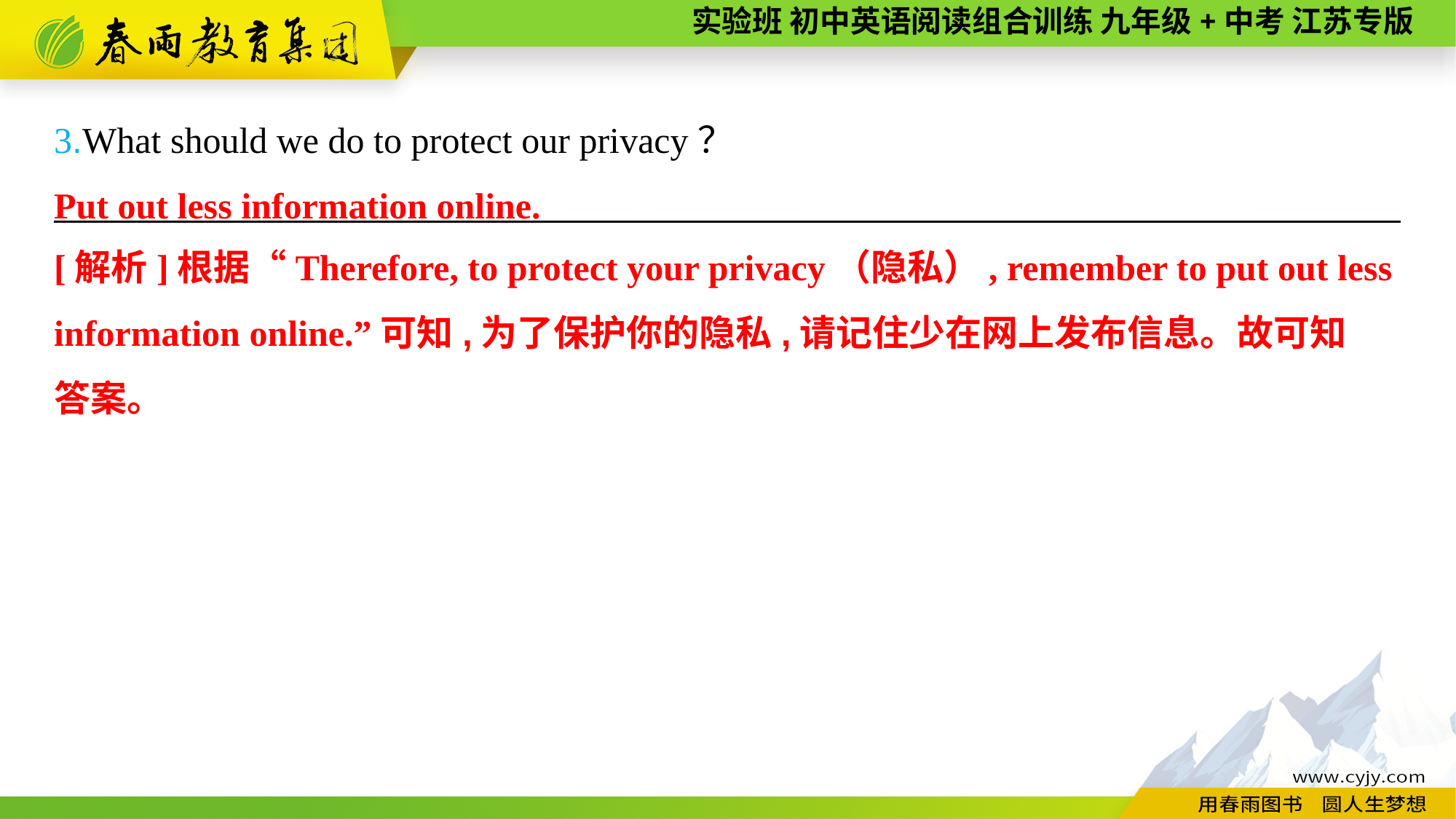

3.What should we do to protect our privacy？
————————                        ——  ————                                                  ————
Put out less information online.
[解析]根据“Therefore, to protect your privacy（隐私）, remember to put out less information online.”可知,为了保护你的隐私,请记住少在网上发布信息。故可知
答案。